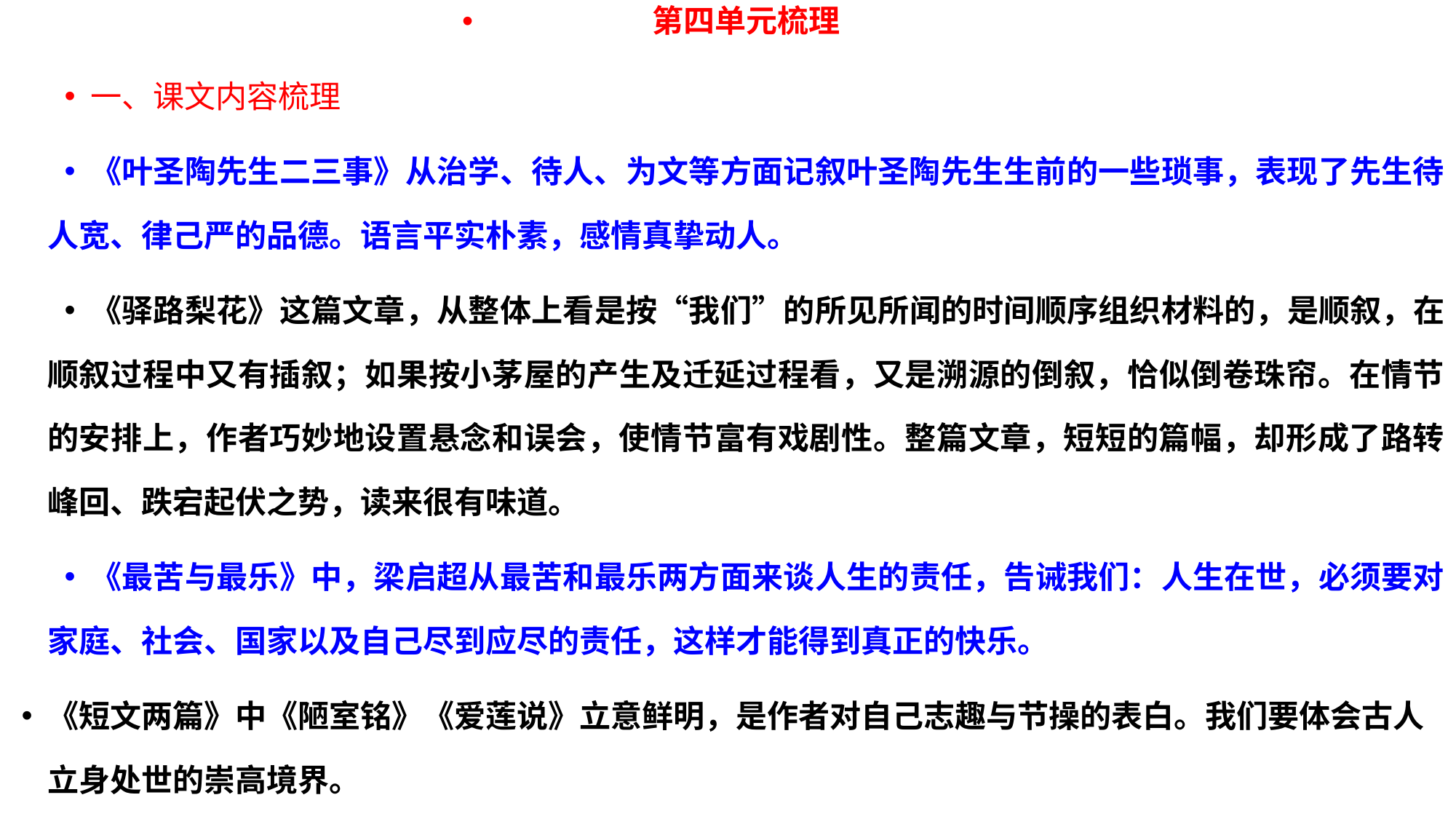

第四单元梳理
一、课文内容梳理
《叶圣陶先生二三事》从治学、待人、为文等方面记叙叶圣陶先生生前的一些琐事，表现了先生待人宽、律己严的品德。语言平实朴素，感情真挚动人。
《驿路梨花》这篇文章，从整体上看是按“我们”的所见所闻的时间顺序组织材料的，是顺叙，在顺叙过程中又有插叙；如果按小茅屋的产生及迁延过程看，又是溯源的倒叙，恰似倒卷珠帘。在情节的安排上，作者巧妙地设置悬念和误会，使情节富有戏剧性。整篇文章，短短的篇幅，却形成了路转峰回、跌宕起伏之势，读来很有味道。
《最苦与最乐》中，梁启超从最苦和最乐两方面来谈人生的责任，告诫我们：人生在世，必须要对家庭、社会、国家以及自己尽到应尽的责任，这样才能得到真正的快乐。
《短文两篇》中《陋室铭》《爱莲说》立意鲜明，是作者对自己志趣与节操的表白。我们要体会古人立身处世的崇高境界。